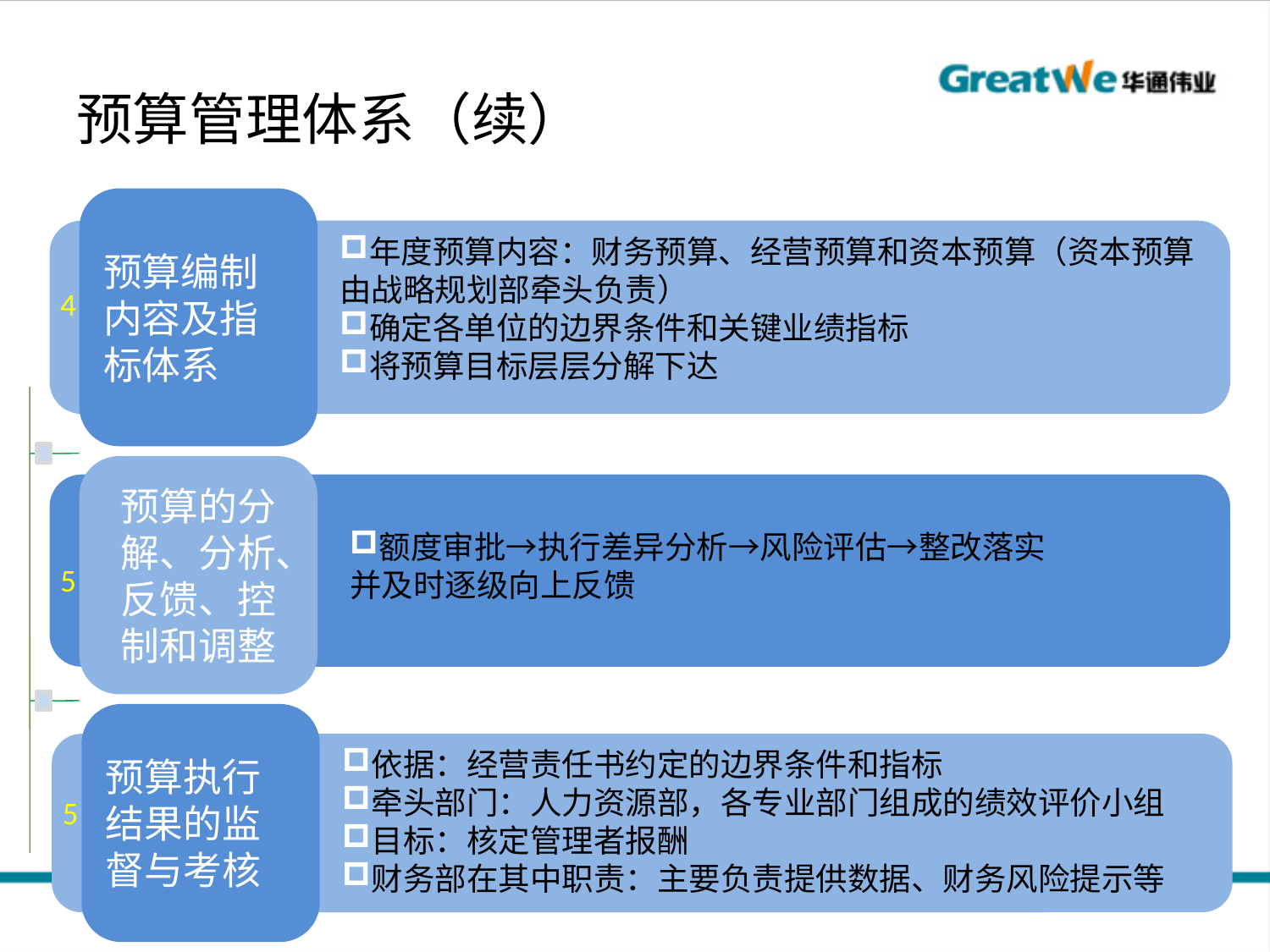

# 预算管理体系（续）
预算编制内容及指标体系

年度预算内容：财务预算、经营预算和资本预算（资本预算由战略规划部牵头负责）
确定各单位的边界条件和关键业绩指标
将预算目标层层分解下达
4

预算的分解、分析、反馈、控制和调整

额度审批→执行差异分析→风险评估→整改落实
并及时逐级向上反馈

5
预算执行结果的监督与考核

依据：经营责任书约定的边界条件和指标
牵头部门：人力资源部，各专业部门组成的绩效评价小组
目标：核定管理者报酬
财务部在其中职责：主要负责提供数据、财务风险提示等
5